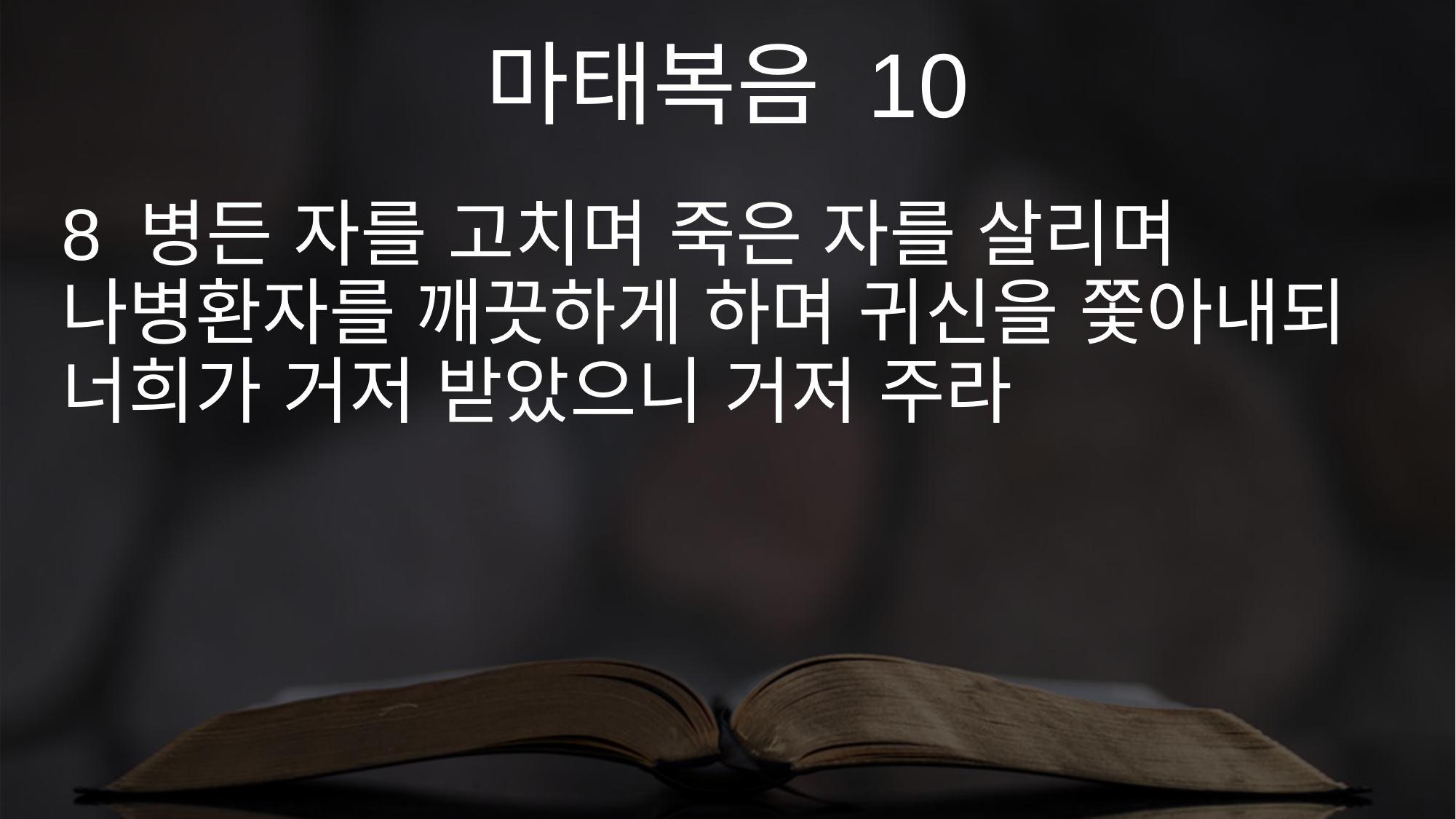

마태복음 10
8 병든 자를 고치며 죽은 자를 살리며 나병환자를 깨끗하게 하며 귀신을 쫓아내되 너희가 거저 받았으니 거저 주라